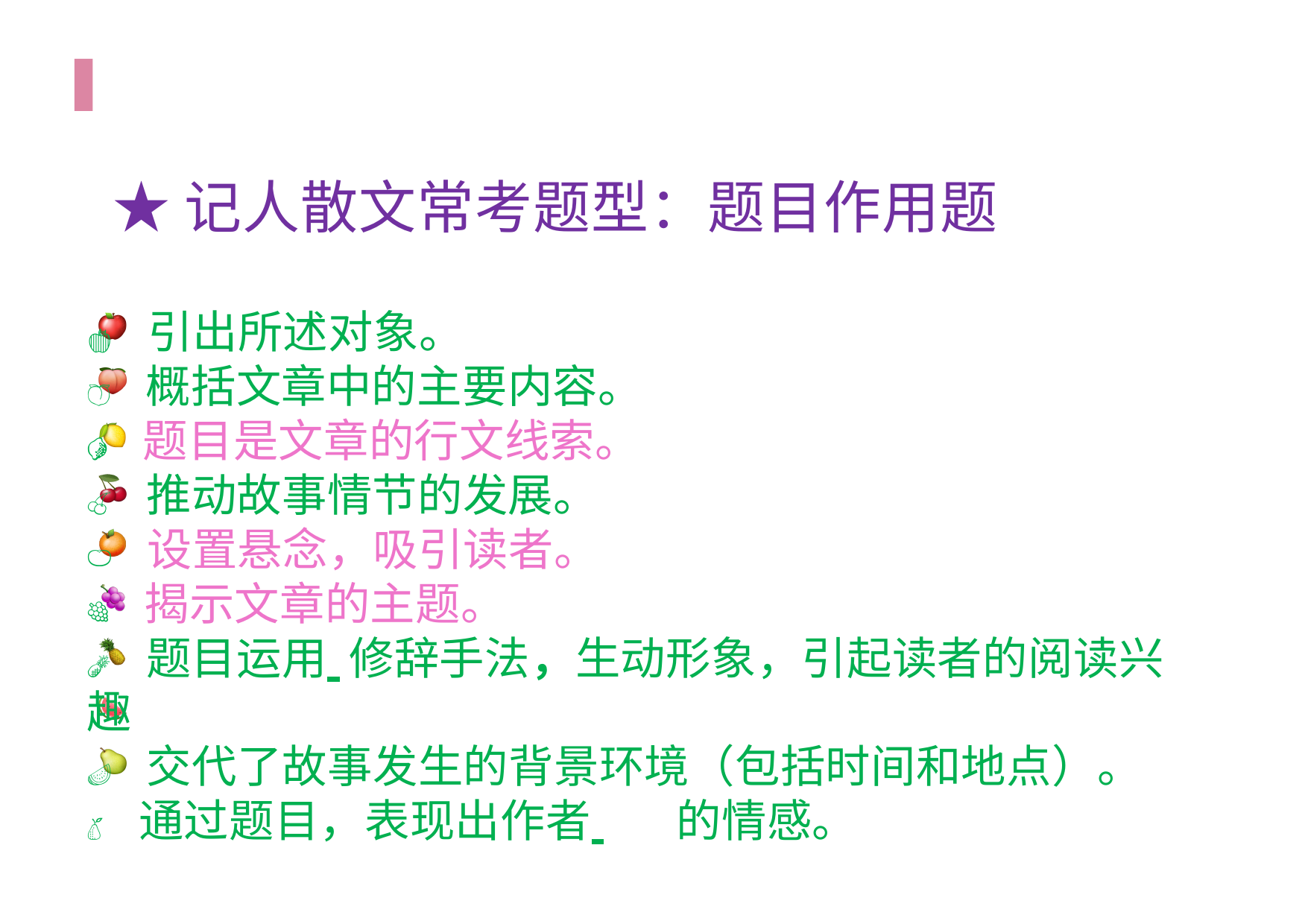

# ★记人散文常考题型：题目作用题
🍎 引出所述对象。
🍑 概括文章中的主要内容。
🍋 题目是文章的行文线索。
🍒 推动故事情节的发展。
🍊 设置悬念，吸引读者。
🍇 揭示文章的主题。
🍍 题目运用 	修辞手法，生动形象，引起读者的阅读兴趣
🍉 交代了故事发生的背景环境（包括时间和地点）。
🍐 通过题目，表现出作者 	的情感。